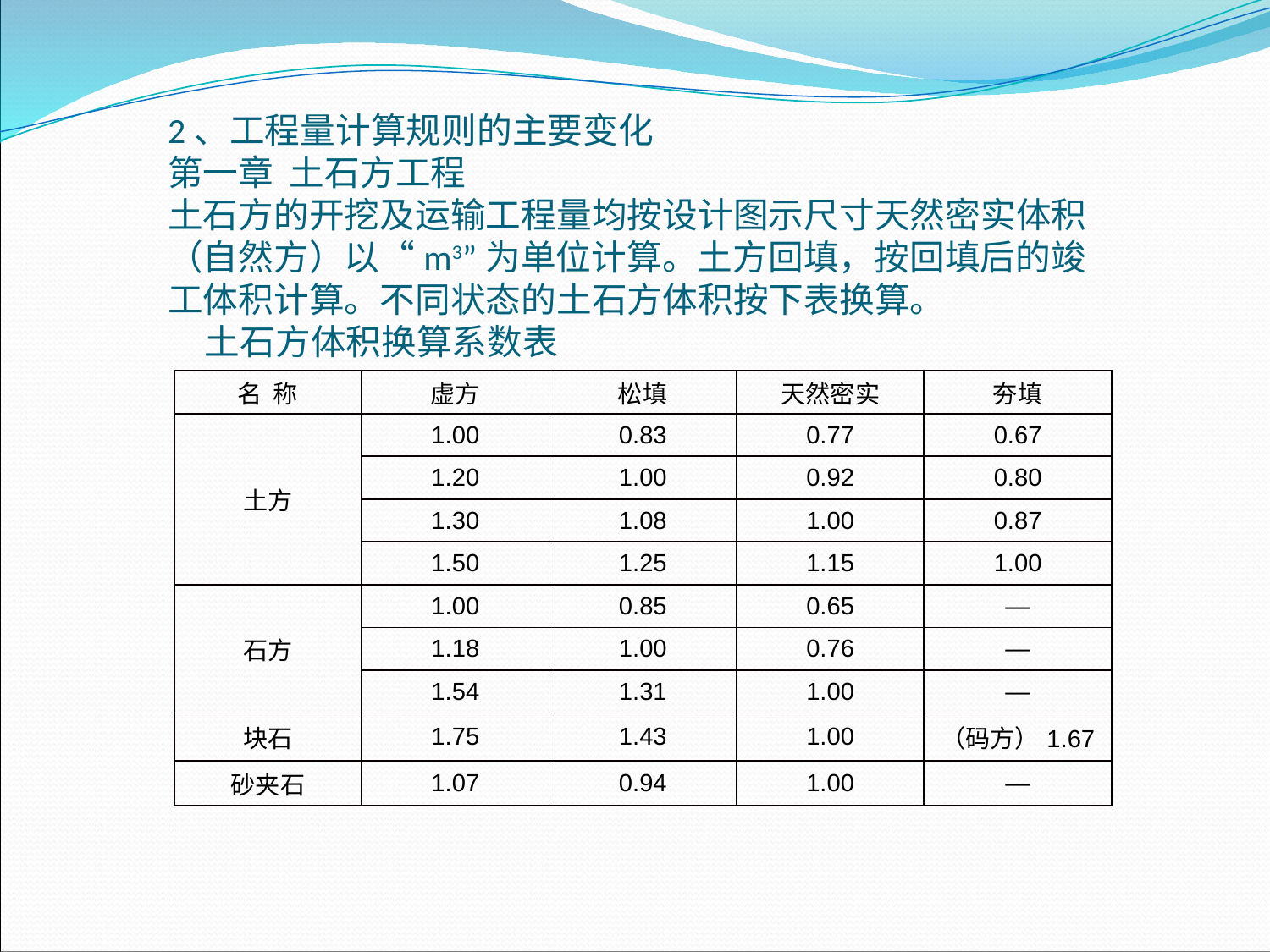

2、工程量计算规则的主要变化第一章  土石方工程土石方的开挖及运输工程量均按设计图示尺寸天然密实体积（自然方）以“m3”为单位计算。土方回填，按回填后的竣工体积计算。不同状态的土石方体积按下表换算。土石方体积换算系数表
| 名 称 | 虚方 | 松填 | 天然密实 | 夯填 |
| --- | --- | --- | --- | --- |
| 土方 | 1.00 | 0.83 | 0.77 | 0.67 |
|  | 1.20 | 1.00 | 0.92 | 0.80 |
|  | 1.30 | 1.08 | 1.00 | 0.87 |
|  | 1.50 | 1.25 | 1.15 | 1.00 |
| 石方 | 1.00 | 0.85 | 0.65 | — |
|  | 1.18 | 1.00 | 0.76 | — |
|  | 1.54 | 1.31 | 1.00 | — |
| 块石 | 1.75 | 1.43 | 1.00 | （码方）1.67 |
| 砂夹石 | 1.07 | 0.94 | 1.00 | — |
27